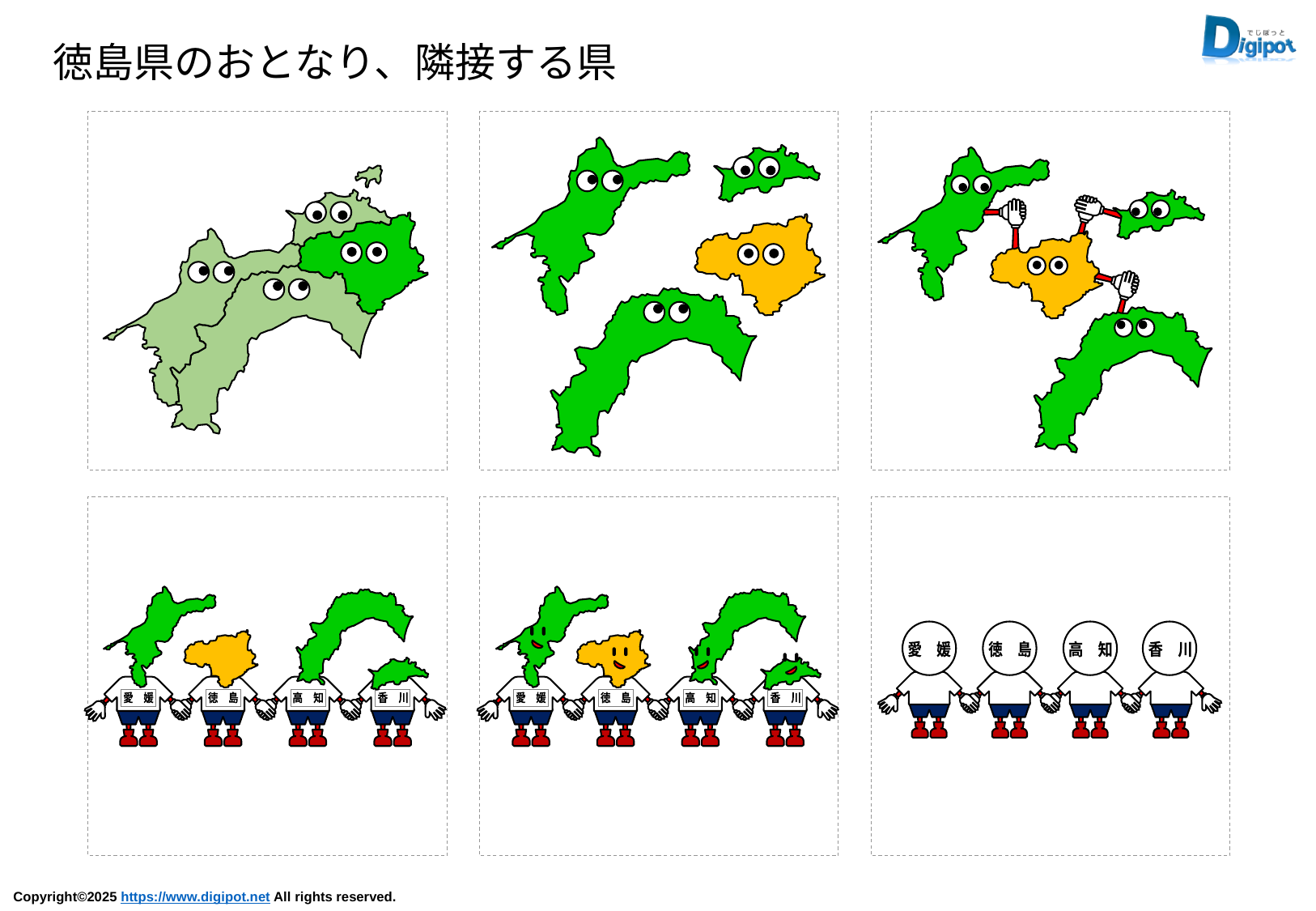

徳島県のおとなり、隣接する県

愛　媛

徳　島

香　川

高　知

愛　媛

徳　島

香　川

高　知

愛　媛

徳　島

高　知

香　川